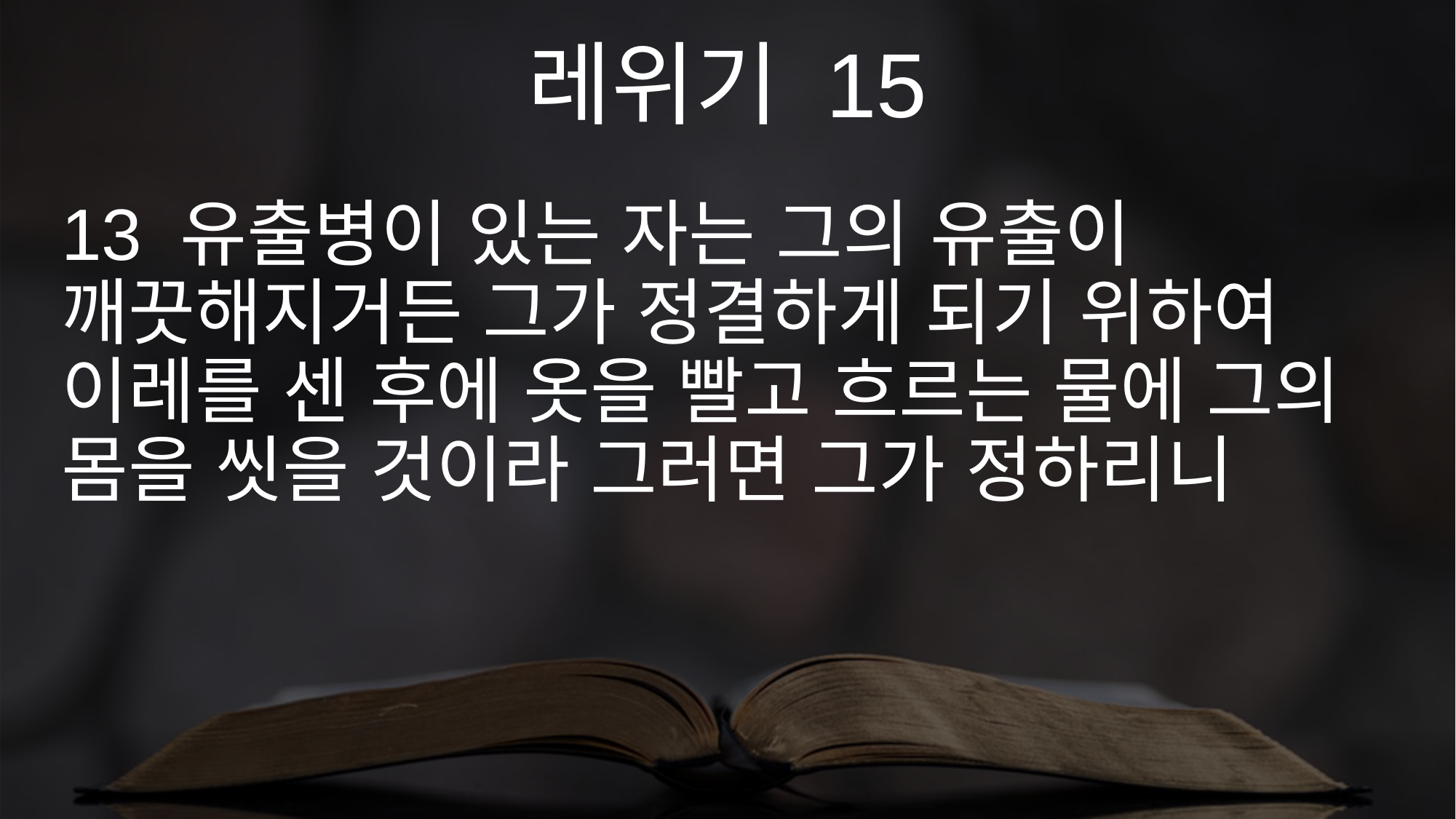

레위기 15
13 유출병이 있는 자는 그의 유출이 깨끗해지거든 그가 정결하게 되기 위하여 이레를 센 후에 옷을 빨고 흐르는 물에 그의 몸을 씻을 것이라 그러면 그가 정하리니